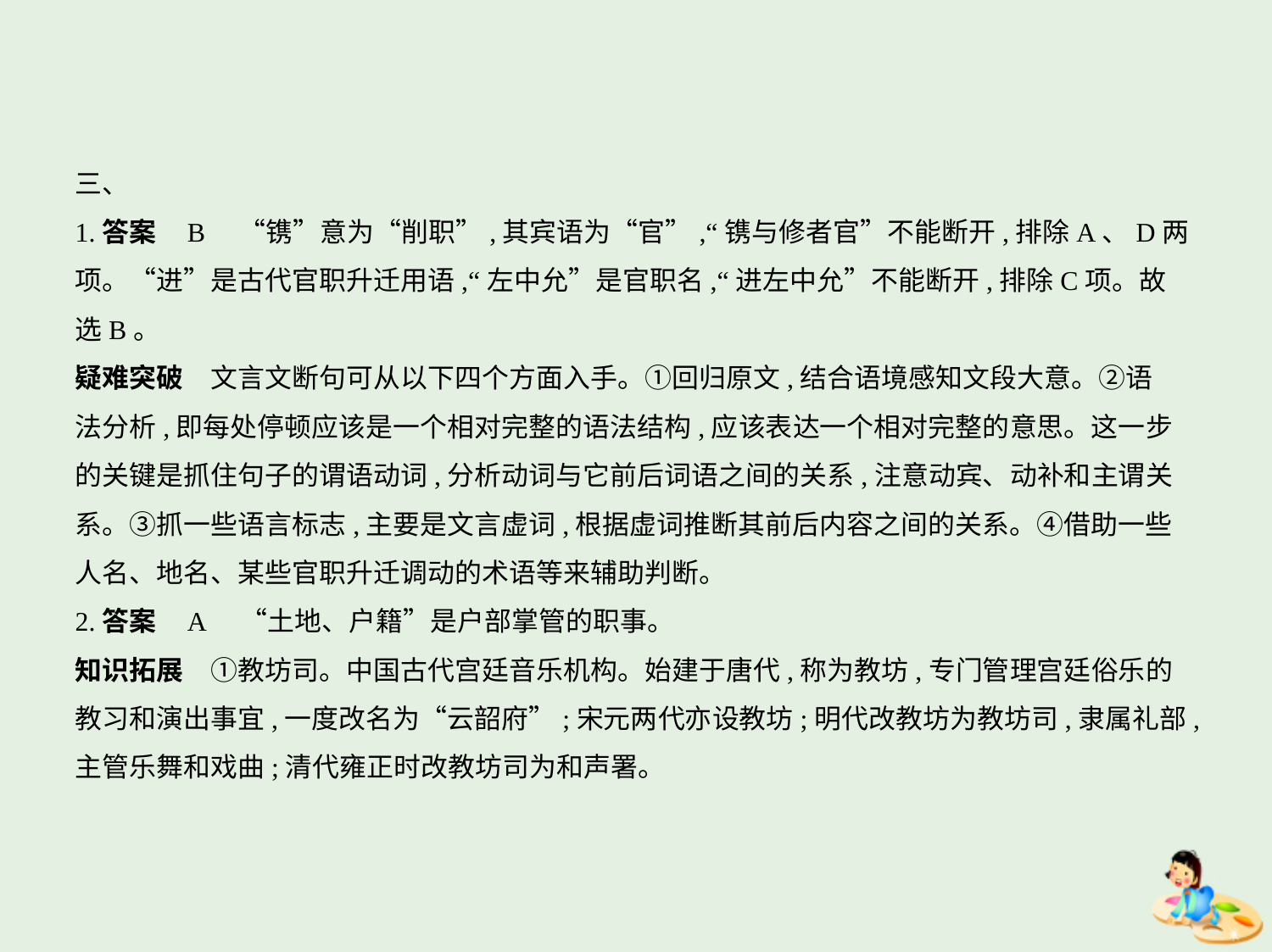

三、
1.答案    B　“镌”意为“削职”,其宾语为“官”,“镌与修者官”不能断开,排除A、D两
项。“进”是古代官职升迁用语,“左中允”是官职名,“进左中允”不能断开,排除C项。故
选B。
疑难突破　文言文断句可从以下四个方面入手。①回归原文,结合语境感知文段大意。②语
法分析,即每处停顿应该是一个相对完整的语法结构,应该表达一个相对完整的意思。这一步
的关键是抓住句子的谓语动词,分析动词与它前后词语之间的关系,注意动宾、动补和主谓关
系。③抓一些语言标志,主要是文言虚词,根据虚词推断其前后内容之间的关系。④借助一些
人名、地名、某些官职升迁调动的术语等来辅助判断。
2.答案    A　“土地、户籍”是户部掌管的职事。
知识拓展　①教坊司。中国古代宫廷音乐机构。始建于唐代,称为教坊,专门管理宫廷俗乐的
教习和演出事宜,一度改名为“云韶府”;宋元两代亦设教坊;明代改教坊为教坊司,隶属礼部,
主管乐舞和戏曲;清代雍正时改教坊司为和声署。